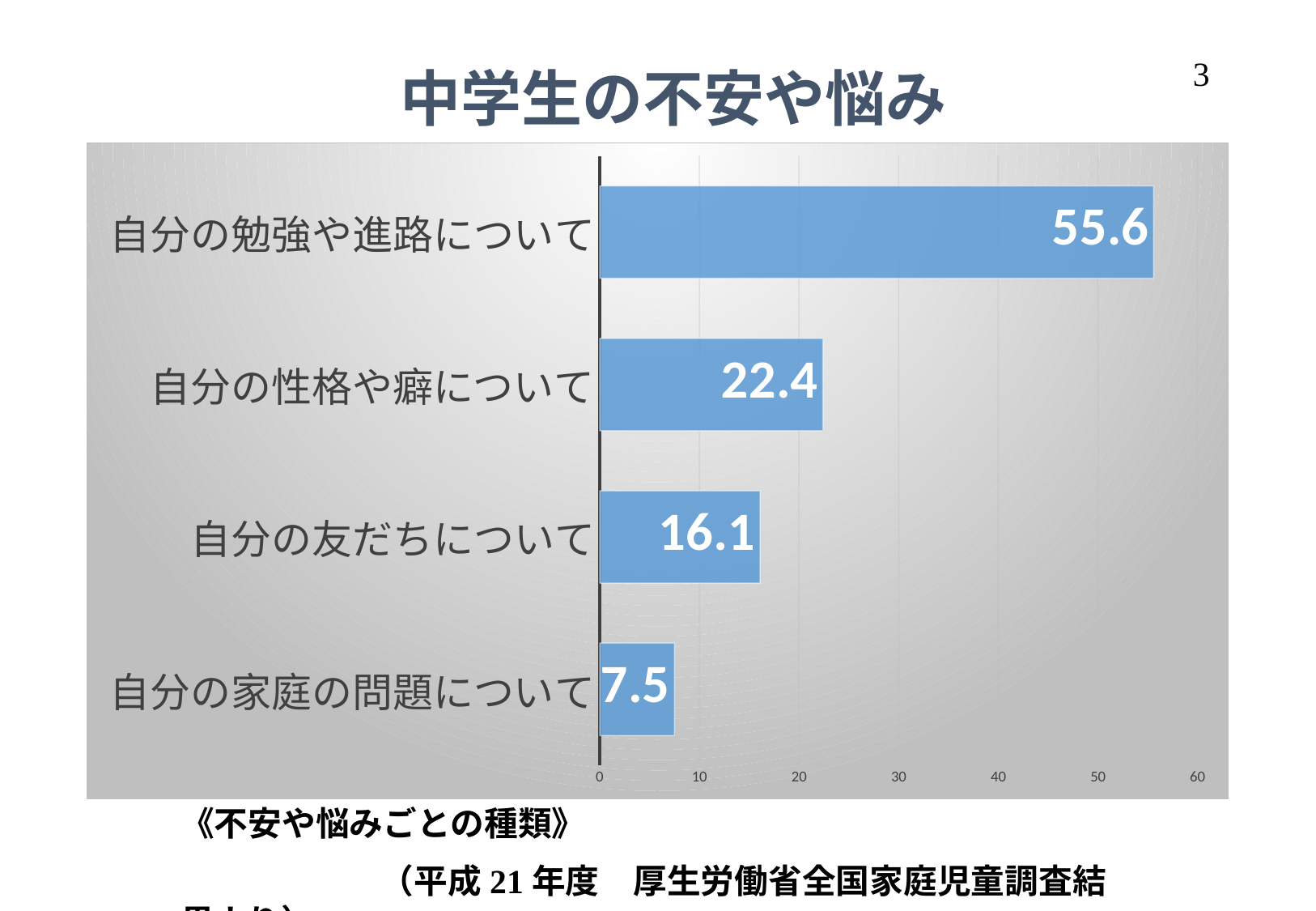

3
中学生の不安や悩み

### Chart

| Category | 現在持っている不安や悩み |
|---|---|
| 自分の家庭の問題について | 7.5 |
| 自分の友だちについて | 16.1 |
| 自分の性格や癖について | 22.4 |
| 自分の勉強や進路について | 55.6 |
《不安や悩みごとの種類》
　　　　　    （平成21年度　厚生労働省全国家庭児童調査結果より）